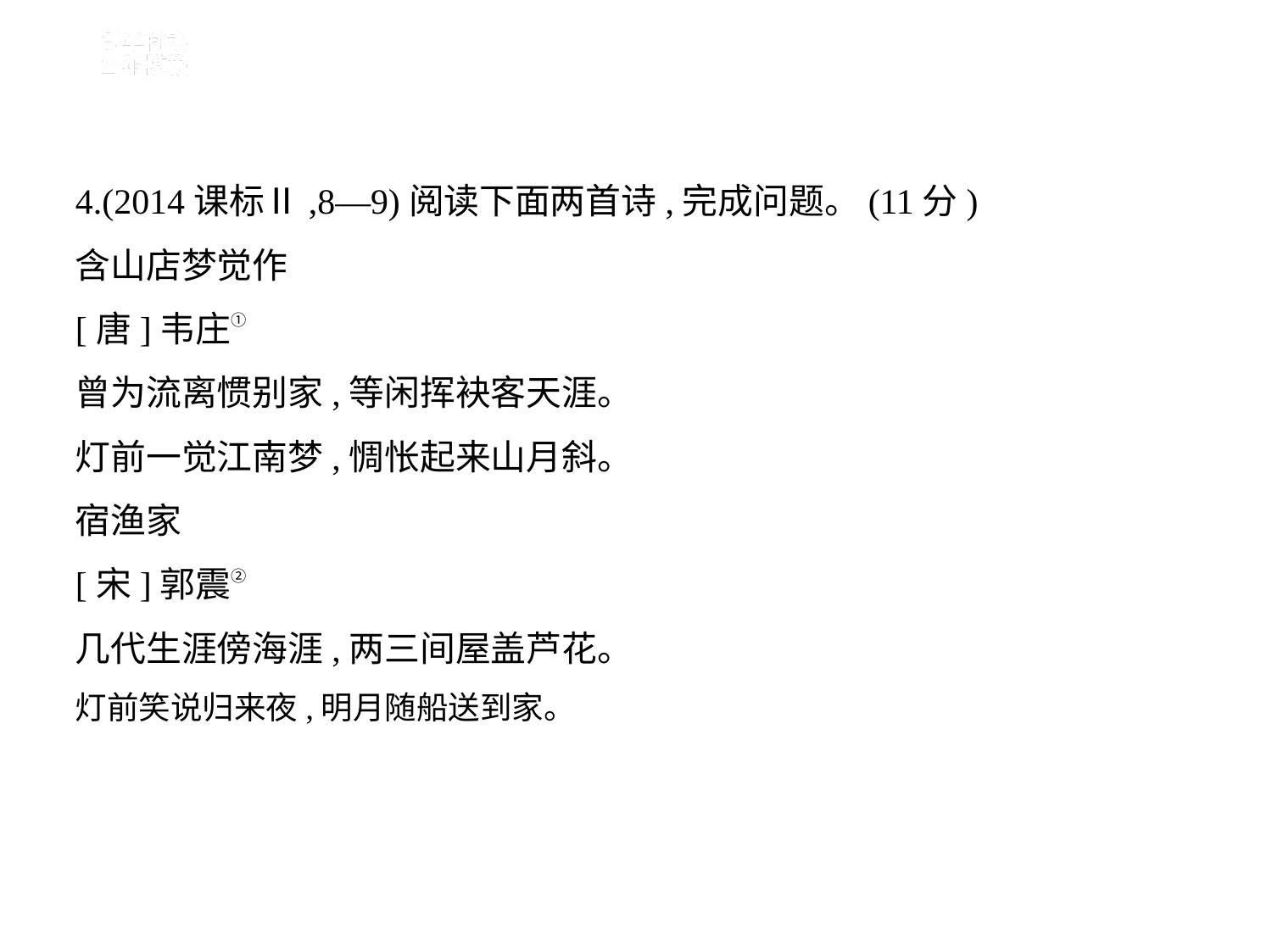

4.(2014课标Ⅱ,8—9)阅读下面两首诗,完成问题。(11分)
含山店梦觉作
[唐]韦庄①
曾为流离惯别家,等闲挥袂客天涯。
灯前一觉江南梦,惆怅起来山月斜。
宿渔家
[宋]郭震②
几代生涯傍海涯,两三间屋盖芦花。
灯前笑说归来夜,明月随船送到家。